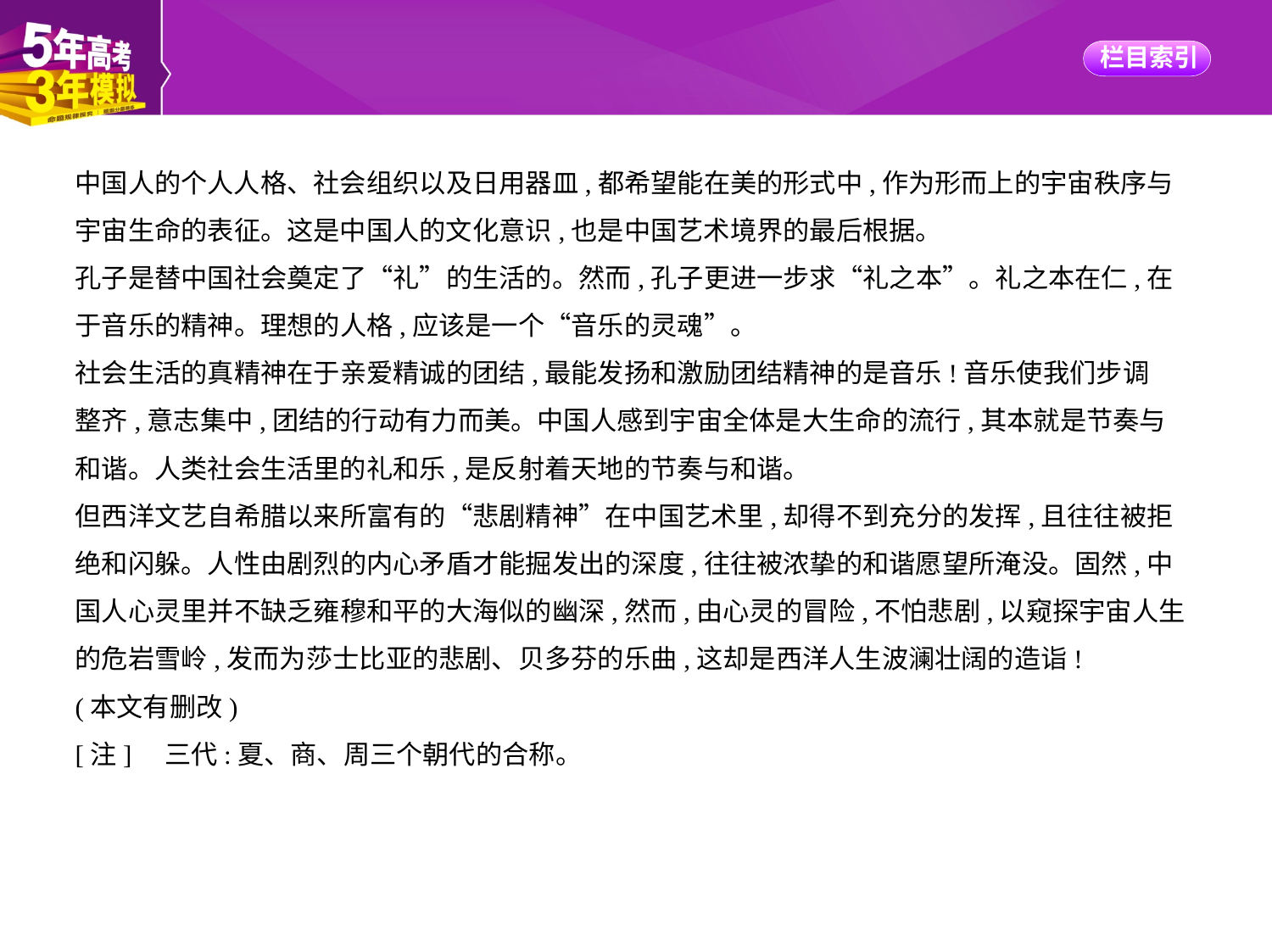

中国人的个人人格、社会组织以及日用器皿,都希望能在美的形式中,作为形而上的宇宙秩序与
宇宙生命的表征。这是中国人的文化意识,也是中国艺术境界的最后根据。
孔子是替中国社会奠定了“礼”的生活的。然而,孔子更进一步求“礼之本”。礼之本在仁,在
于音乐的精神。理想的人格,应该是一个“音乐的灵魂”。
社会生活的真精神在于亲爱精诚的团结,最能发扬和激励团结精神的是音乐!音乐使我们步调
整齐,意志集中,团结的行动有力而美。中国人感到宇宙全体是大生命的流行,其本就是节奏与
和谐。人类社会生活里的礼和乐,是反射着天地的节奏与和谐。
但西洋文艺自希腊以来所富有的“悲剧精神”在中国艺术里,却得不到充分的发挥,且往往被拒
绝和闪躲。人性由剧烈的内心矛盾才能掘发出的深度,往往被浓挚的和谐愿望所淹没。固然,中
国人心灵里并不缺乏雍穆和平的大海似的幽深,然而,由心灵的冒险,不怕悲剧,以窥探宇宙人生
的危岩雪岭,发而为莎士比亚的悲剧、贝多芬的乐曲,这却是西洋人生波澜壮阔的造诣!
(本文有删改)
[注]    三代:夏、商、周三个朝代的合称。